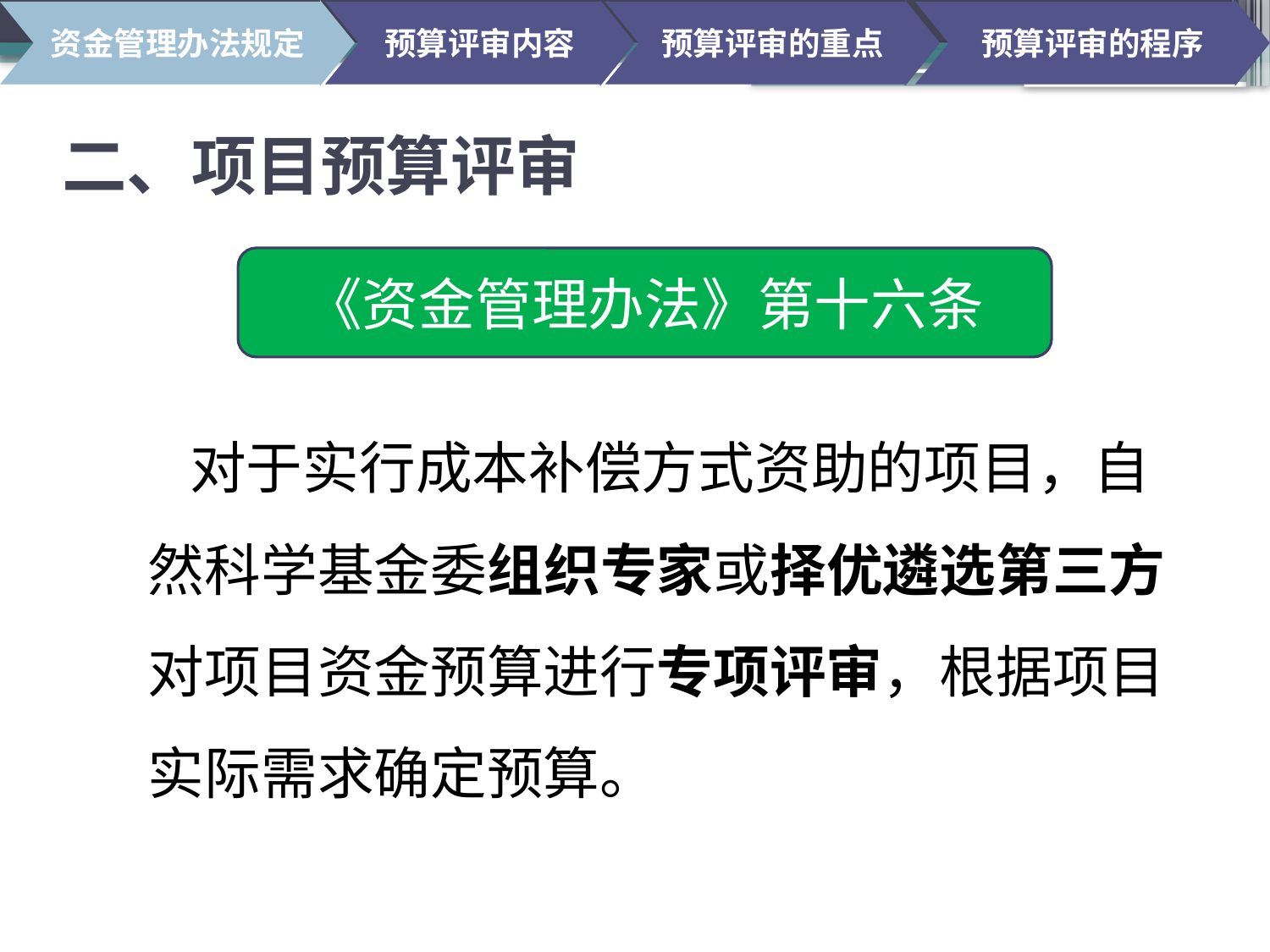

资金管理办法规定
预算评审内容
预算评审的重点
预算评审的程序
# 二、项目预算评审
《资金管理办法》第十六条

     对于实行成本补偿方式资助的项目，自然科学基金委组织专家或择优遴选第三方对项目资金预算进行专项评审，根据项目实际需求确定预算。